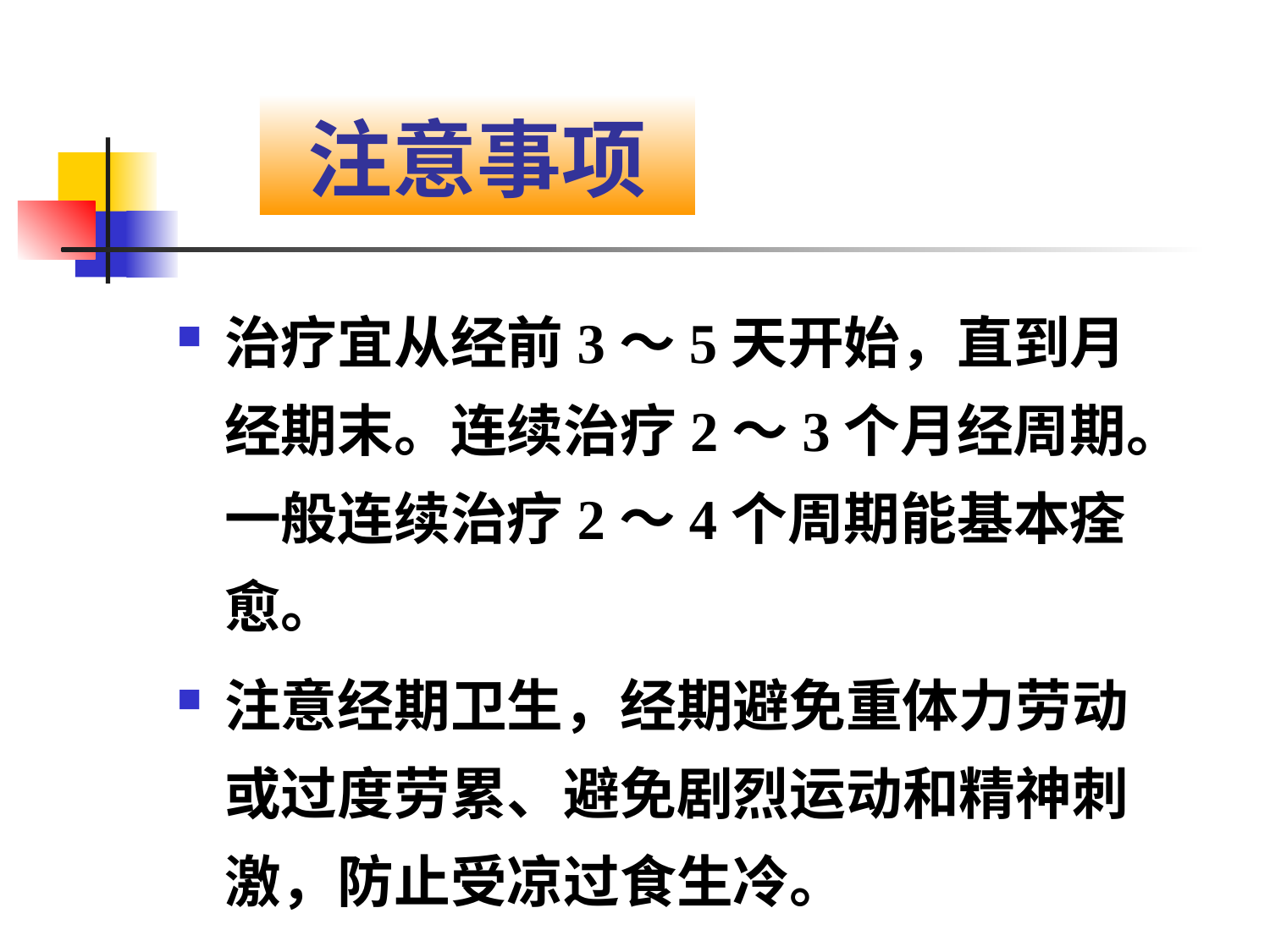

# 注意事项
治疗宜从经前3～5天开始，直到月经期末。连续治疗2～3个月经周期。一般连续治疗2～4个周期能基本痊愈。
注意经期卫生，经期避免重体力劳动或过度劳累、避免剧烈运动和精神刺激，防止受凉过食生冷。